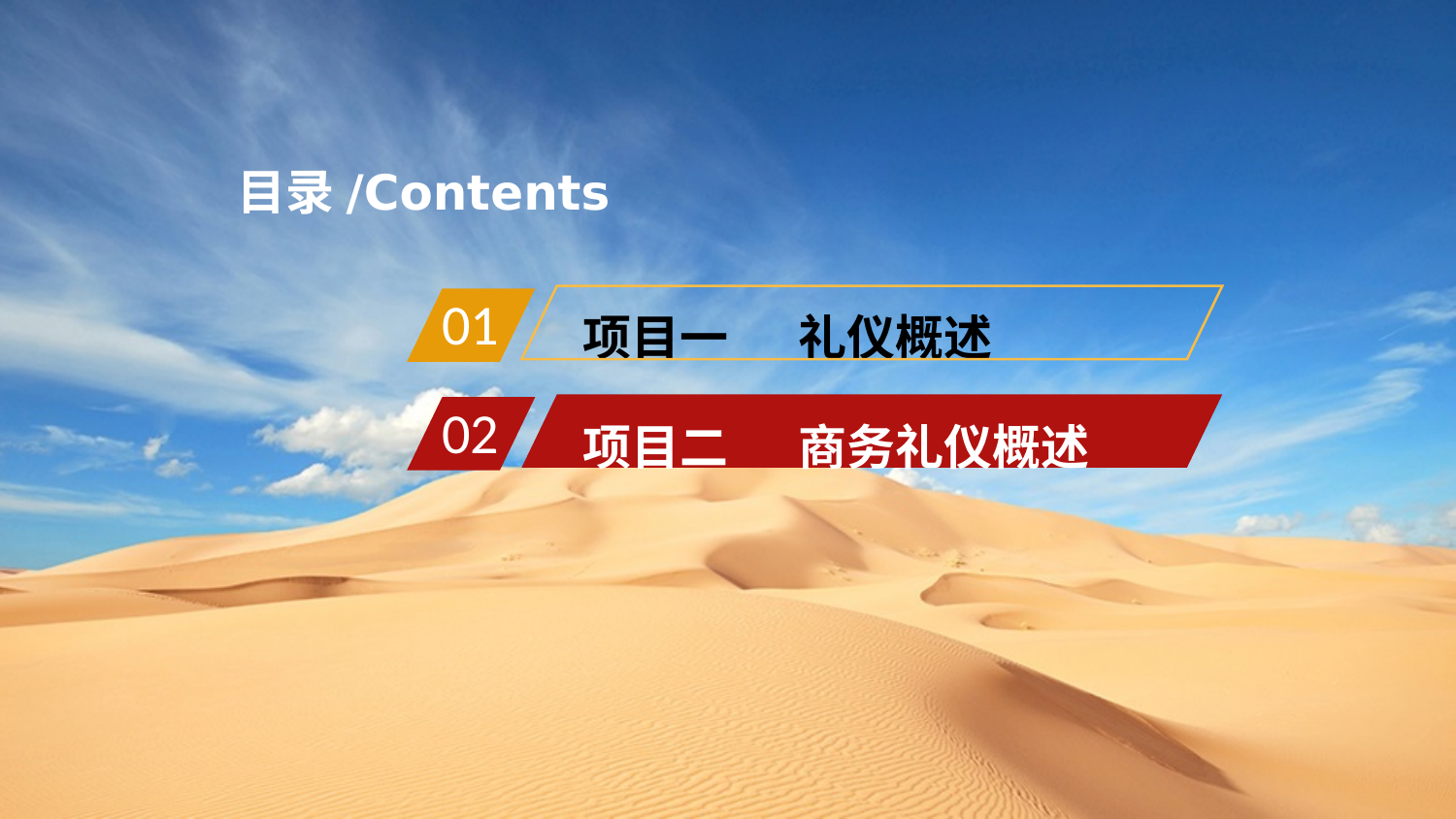

目录/Contents
项目一 　 礼仪概述

01

项目二 　 商务礼仪概述

02